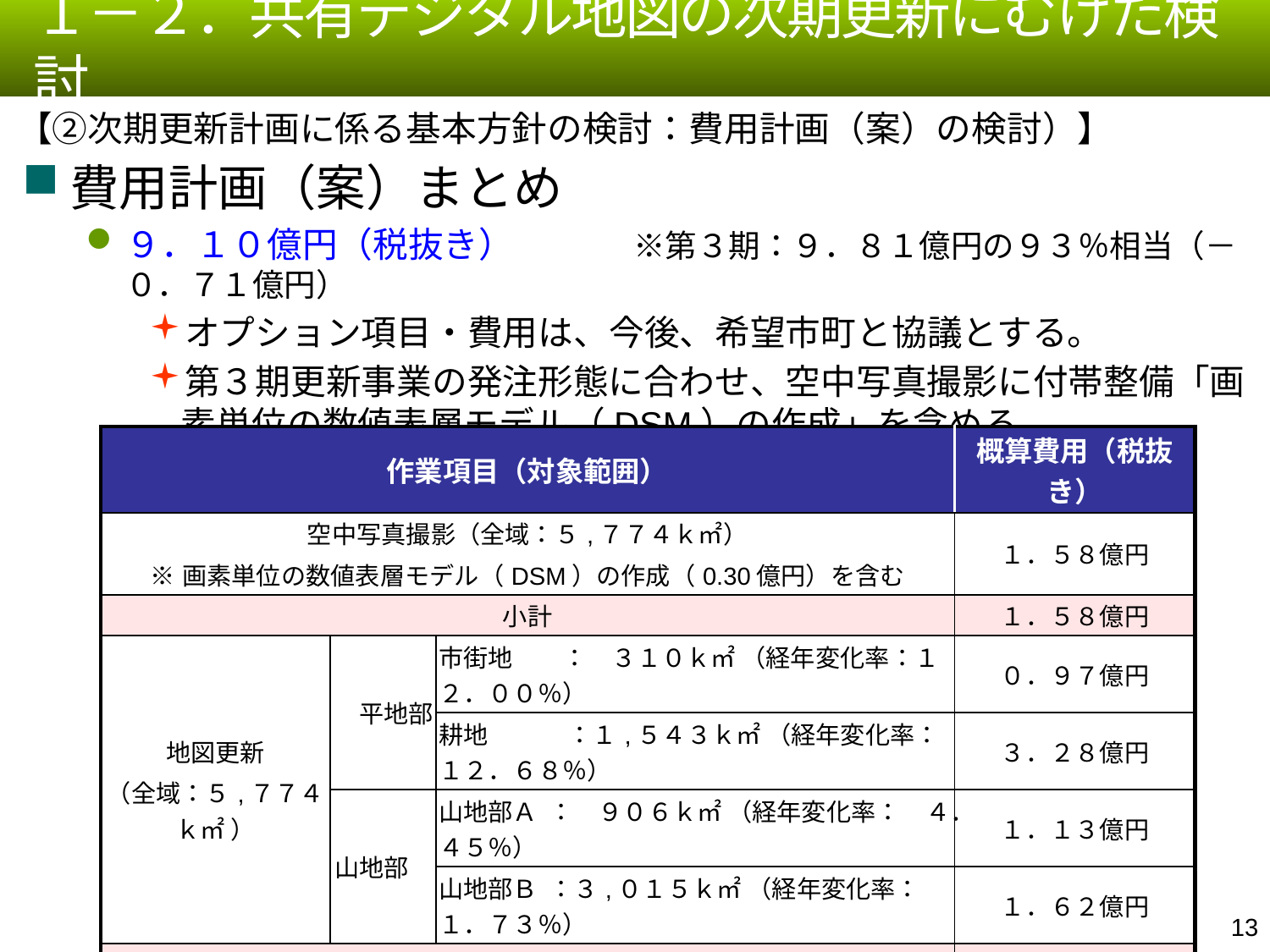

１－２．共有デジタル地図の次期更新にむけた検討

【②次期更新計画に係る基本方針の検討：費用計画（案）の検討）】
費用計画（案）まとめ
９．１０億円（税抜き）	※第３期：９．８１億円の９３％相当（－０．７１億円）
オプション項目・費用は、今後、希望市町と協議とする。
第３期更新事業の発注形態に合わせ、空中写真撮影に付帯整備「画素単位の数値表層モデル（DSM）の作成」を含める。
| 作業項目（対象範囲） |  |  | 概算費用（税抜き） |
| --- | --- | --- | --- |
| 空中写真撮影（全域：５,７７４ｋ㎡） ※画素単位の数値表層モデル（DSM）の作成（0.30億円）を含む |  |  | １．５８億円 |
| 小計 |  |  | １．５８億円 |
| 地図更新 （全域：５,７７４ｋ㎡ ） | 平地部 | 市街地　　：　３１０ｋ㎡ （経年変化率：１２．００％） | ０．９７億円 |
|  |  | 耕地 　　　：１,５４３ｋ㎡ （経年変化率：１２．６８％） | ３．２８億円 |
|  | 山地部 | 山地部Ａ ：　９０６ｋ㎡ （経年変化率：　４．４５％） | １．１３億円 |
|  |  | 山地部Ｂ ：３,０１５ｋ㎡ （経年変化率：　１．７３％） | １．６２億円 |
| 小計 |  |  | ７．００億円 |
| 付帯整備 （全域：５,７７４ｋ㎡ ） | 小縮尺地図データの作成 |  | ０．２８億円 |
|  | 構造化編集 |  | ０．１８億円 |
|  | 第三者検定 |  | ０．０６億円 |
| 小計 |  |  | ０．５２億円 |
| 合計費用（税抜き） |  |  | ９．１０億円 |
13